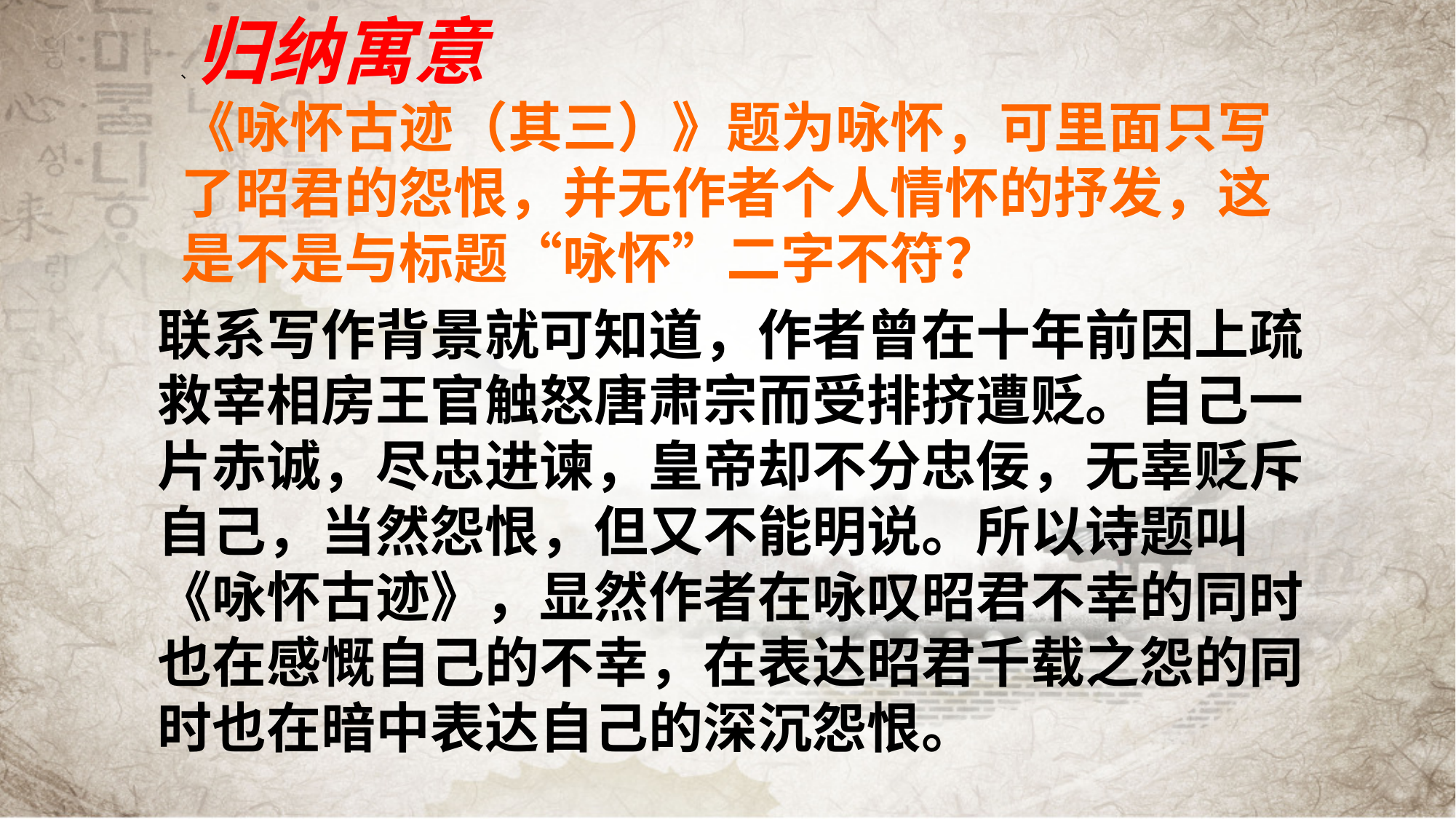

、归纳寓意
《咏怀古迹（其三）》题为咏怀，可里面只写了昭君的怨恨，并无作者个人情怀的抒发，这是不是与标题“咏怀”二字不符？
联系写作背景就可知道，作者曾在十年前因上疏救宰相房王官触怒唐肃宗而受排挤遭贬。自己一片赤诚，尽忠进谏，皇帝却不分忠佞，无辜贬斥自己，当然怨恨，但又不能明说。所以诗题叫《咏怀古迹》，显然作者在咏叹昭君不幸的同时也在感慨自己的不幸，在表达昭君千载之怨的同时也在暗中表达自己的深沉怨恨。